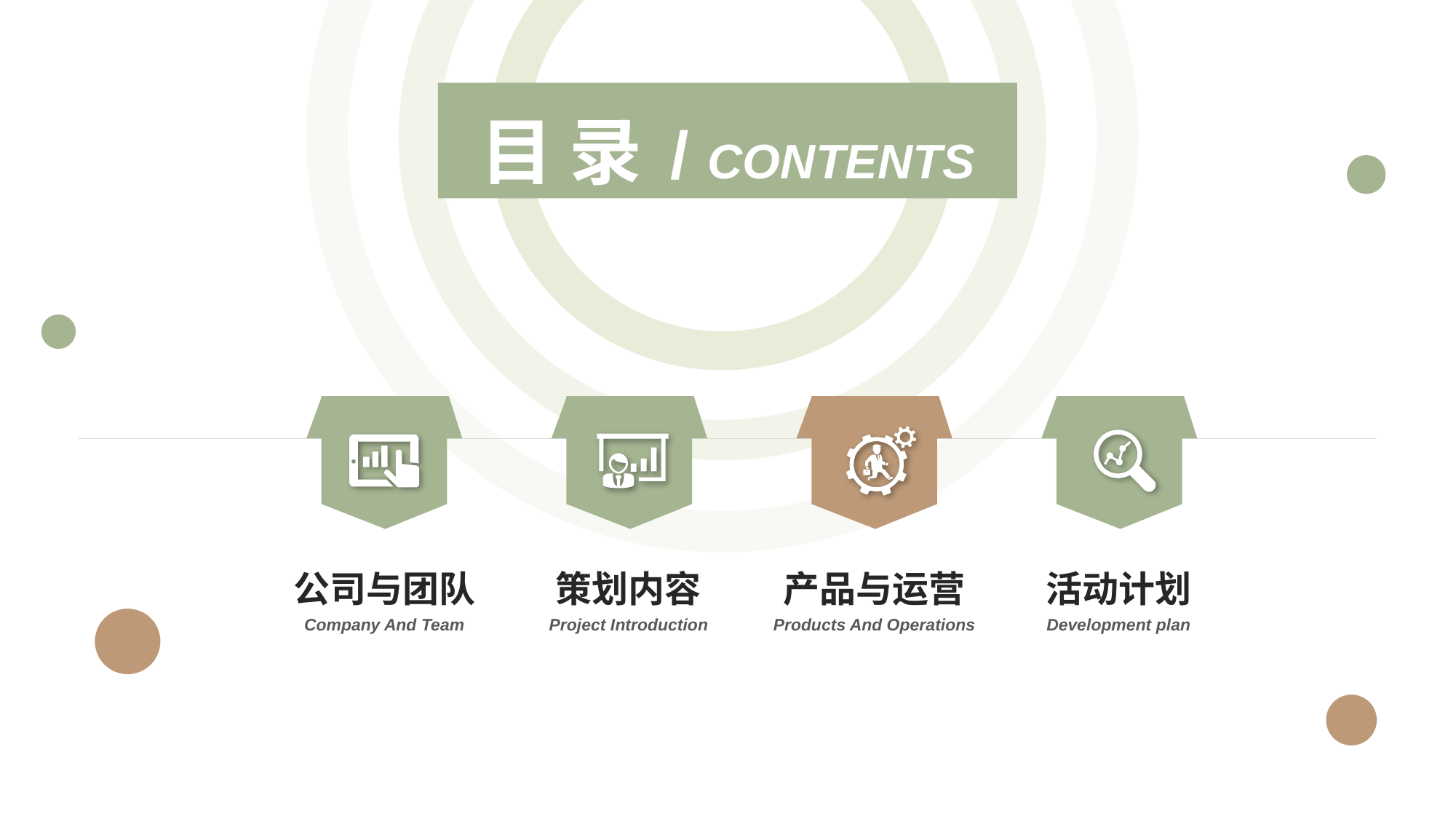

目 录 / CONTENTS

公司与团队
Company And Team
策划内容
Project Introduction
产品与运营
Products And Operations
活动计划
Development plan